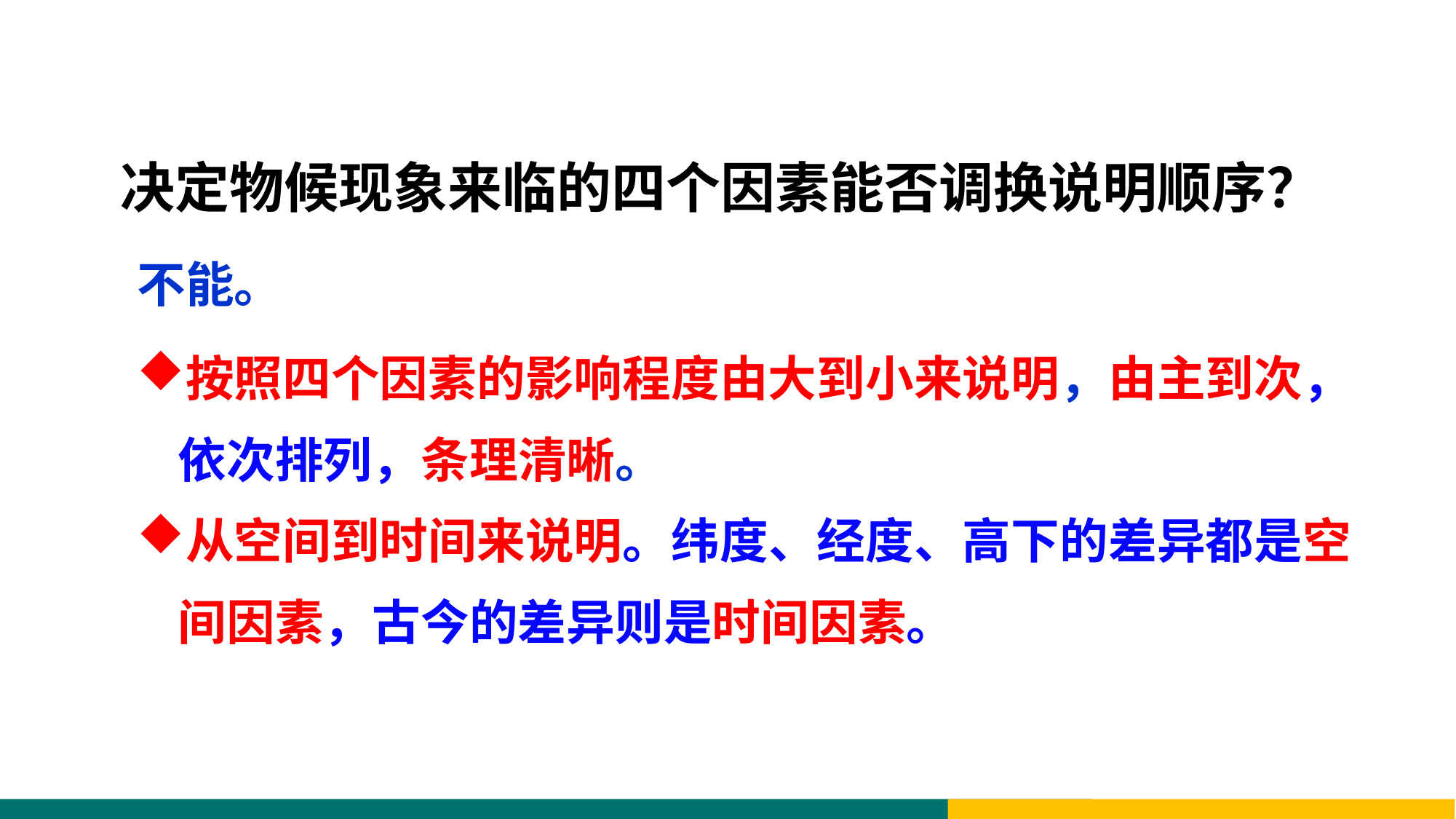

决定物候现象来临的四个因素能否调换说明顺序？
不能。
按照四个因素的影响程度由大到小来说明，由主到次，依次排列，条理清晰。
从空间到时间来说明。纬度、经度、高下的差异都是空间因素，古今的差异则是时间因素。